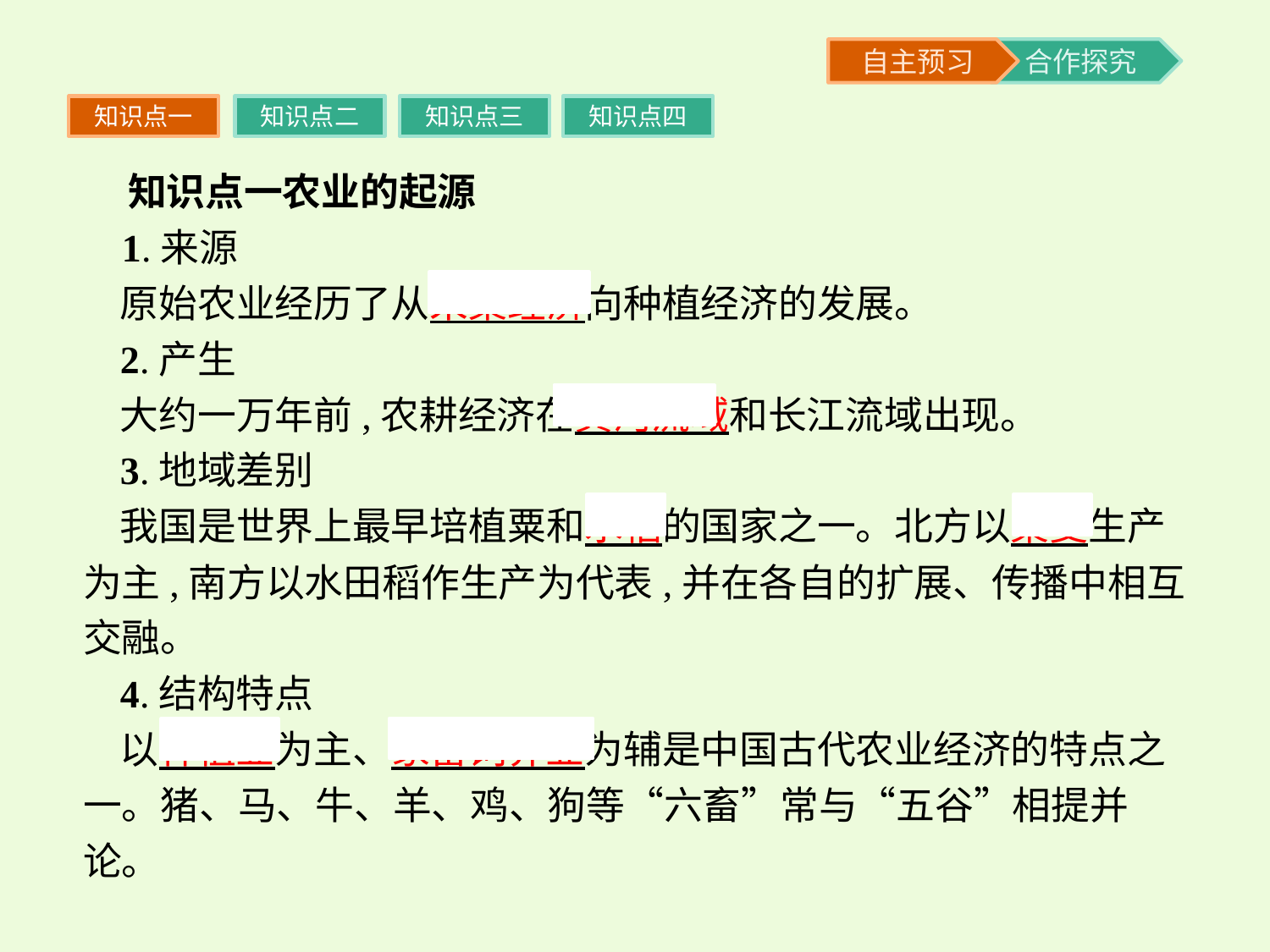

知识点一
知识点二
知识点三
知识点四
    知识点一农业的起源
    1.来源
原始农业经历了从采集经济向种植经济的发展。
2.产生
大约一万年前,农耕经济在黄河流域和长江流域出现。
3.地域差别
我国是世界上最早培植粟和水稻的国家之一。北方以粟麦生产为主,南方以水田稻作生产为代表,并在各自的扩展、传播中相互交融。
4.结构特点
以种植业为主、家畜饲养业为辅是中国古代农业经济的特点之一。猪、马、牛、羊、鸡、狗等“六畜”常与“五谷”相提并论。